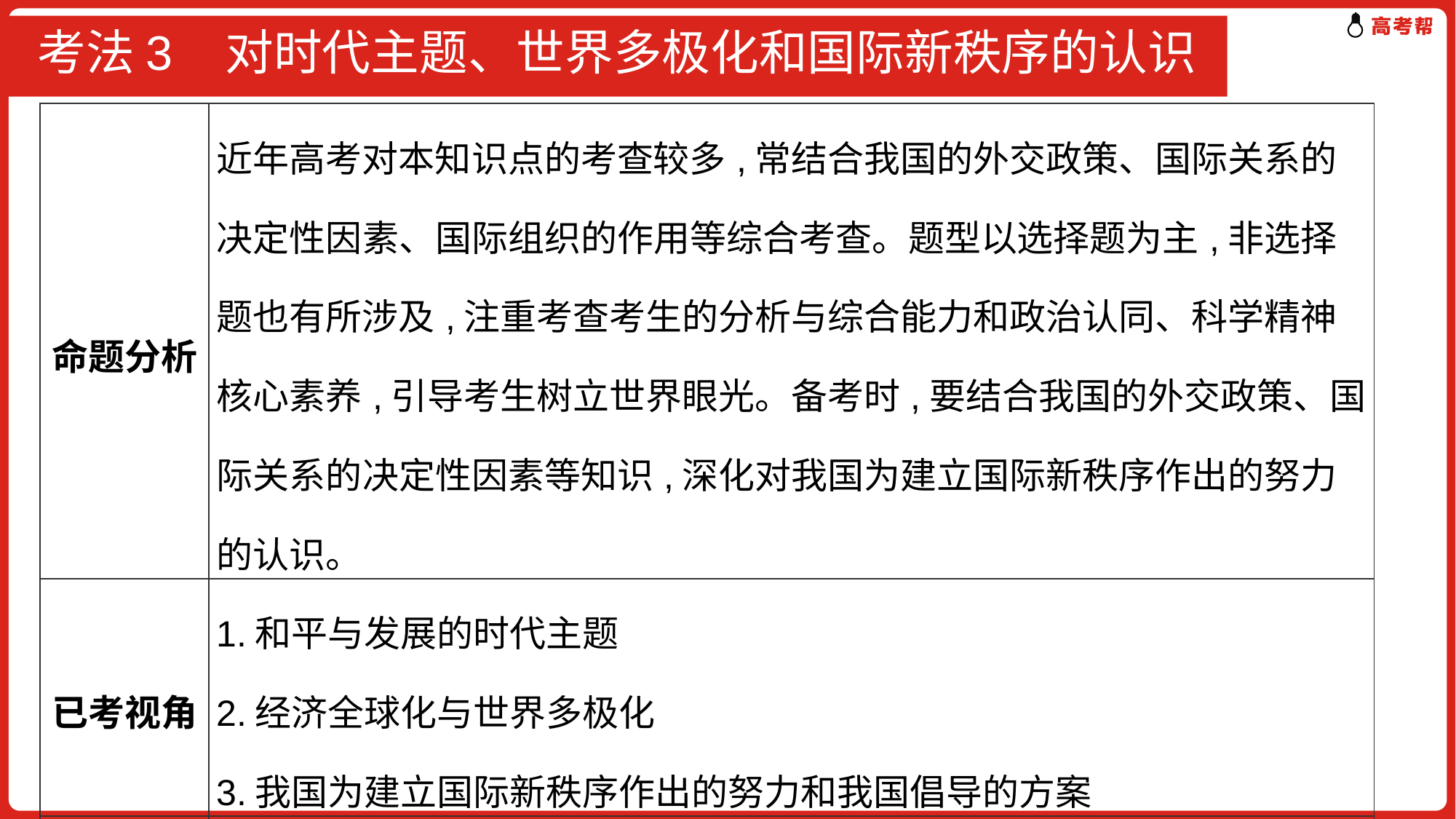

# 考法3   对时代主题、世界多极化和国际新秩序的认识
| 命题分析 | 近年高考对本知识点的考查较多,常结合我国的外交政策、国际关系的决定性因素、国际组织的作用等综合考查。题型以选择题为主,非选择题也有所涉及,注重考查考生的分析与综合能力和政治认同、科学精神核心素养,引导考生树立世界眼光。备考时,要结合我国的外交政策、国际关系的决定性因素等知识,深化对我国为建立国际新秩序作出的努力的认识。 |
| --- | --- |
| 已考视角 | 1.和平与发展的时代主题 2.经济全球化与世界多极化 3.我国为建立国际新秩序作出的努力和我国倡导的方案 |
| 预测视角 | 世界多极化趋势 |